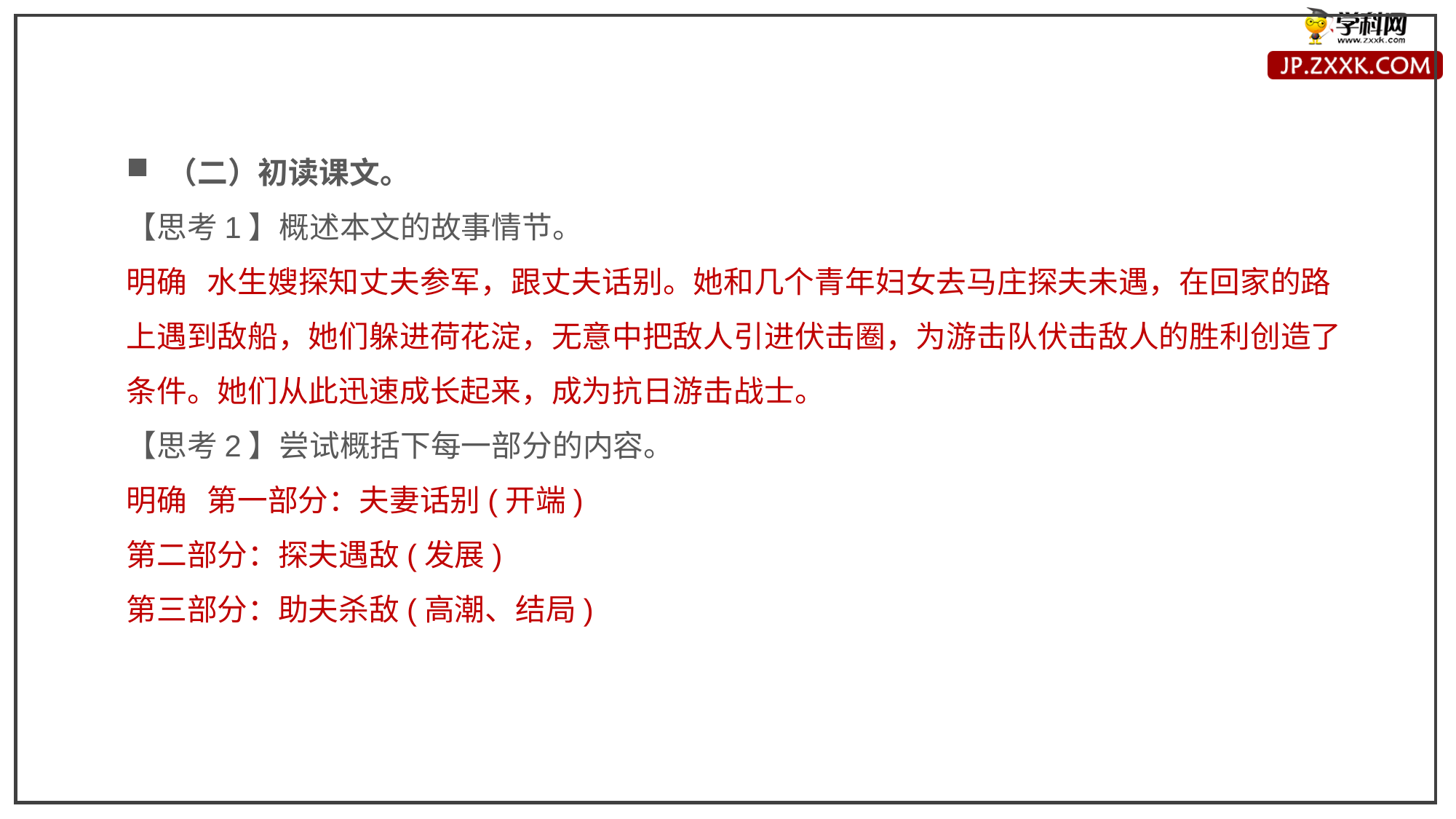

（二）初读课文。
【思考1】概述本文的故事情节。
明确   水生嫂探知丈夫参军，跟丈夫话别。她和几个青年妇女去马庄探夫未遇，在回家的路上遇到敌船，她们躲进荷花淀，无意中把敌人引进伏击圈，为游击队伏击敌人的胜利创造了条件。她们从此迅速成长起来，成为抗日游击战士。
【思考2】尝试概括下每一部分的内容。
明确   第一部分：夫妻话别(开端)
第二部分：探夫遇敌(发展)
第三部分：助夫杀敌(高潮、结局)